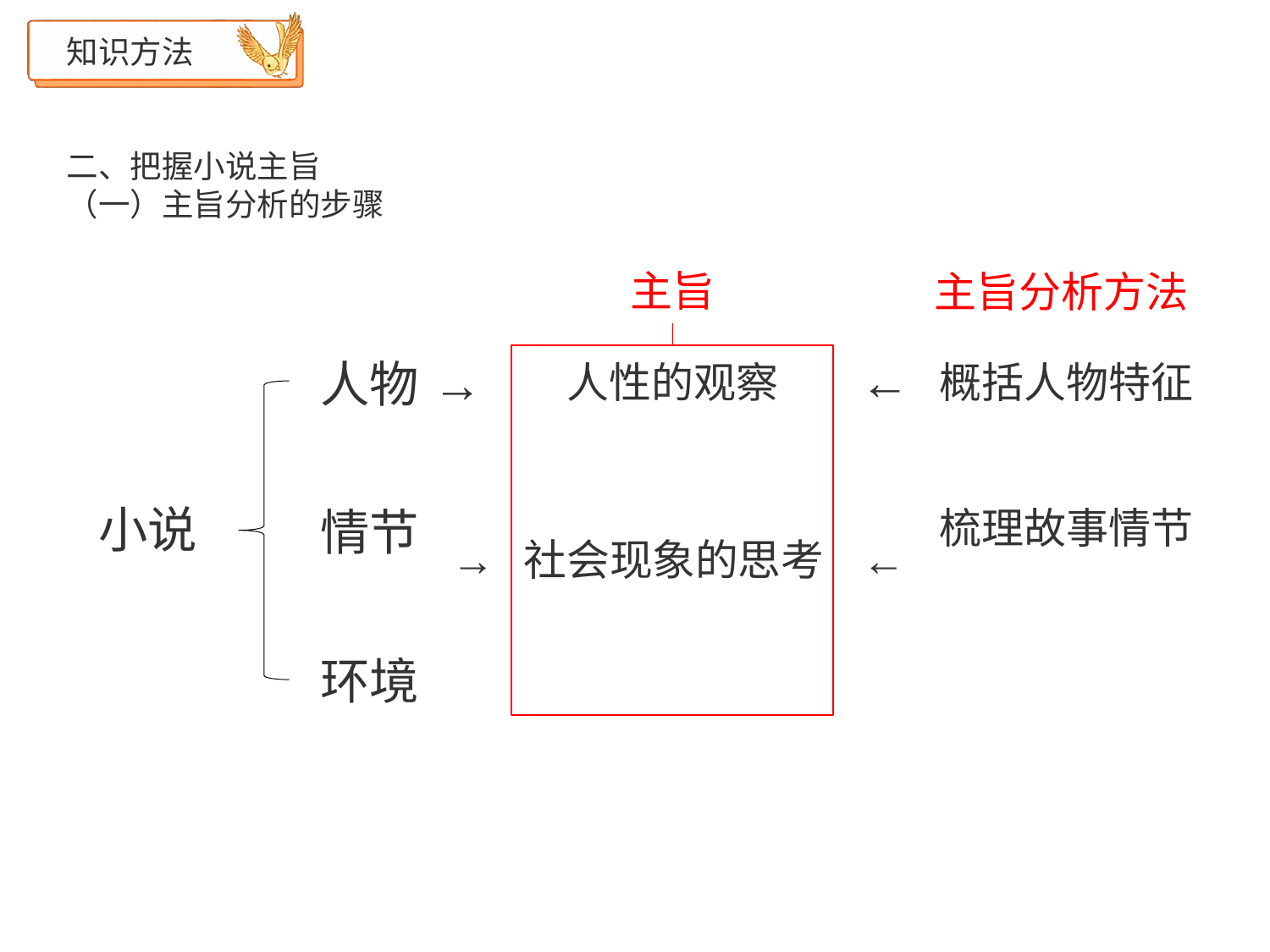

知识方法

二、把握小说主旨
（一）主旨分析的步骤
主旨
主旨分析方法

←
人物 →
人性的观察
概括人物特征

小说
→ 社会现象的思考	←
梳理故事情节
情节
环境